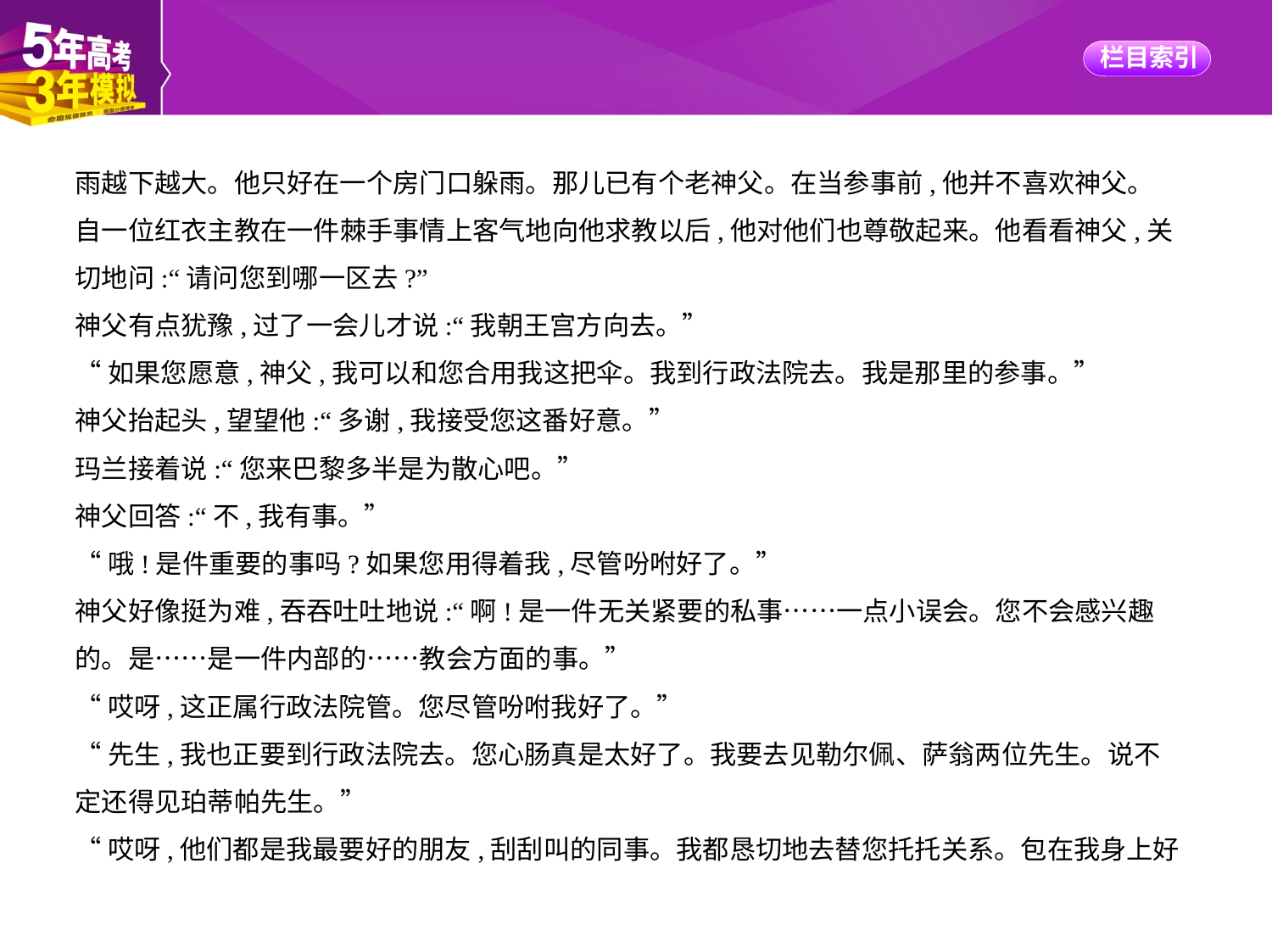

雨越下越大。他只好在一个房门口躲雨。那儿已有个老神父。在当参事前,他并不喜欢神父。
自一位红衣主教在一件棘手事情上客气地向他求教以后,他对他们也尊敬起来。他看看神父,关
切地问:“请问您到哪一区去?”
神父有点犹豫,过了一会儿才说:“我朝王宫方向去。”
“如果您愿意,神父,我可以和您合用我这把伞。我到行政法院去。我是那里的参事。”
神父抬起头,望望他:“多谢,我接受您这番好意。”
玛兰接着说:“您来巴黎多半是为散心吧。”
神父回答:“不,我有事。”
“哦!是件重要的事吗?如果您用得着我,尽管吩咐好了。”
神父好像挺为难,吞吞吐吐地说:“啊!是一件无关紧要的私事……一点小误会。您不会感兴趣
的。是……是一件内部的……教会方面的事。”
“哎呀,这正属行政法院管。您尽管吩咐我好了。”
“先生,我也正要到行政法院去。您心肠真是太好了。我要去见勒尔佩、萨翁两位先生。说不
定还得见珀蒂帕先生。”
“哎呀,他们都是我最要好的朋友,刮刮叫的同事。我都恳切地去替您托托关系。包在我身上好